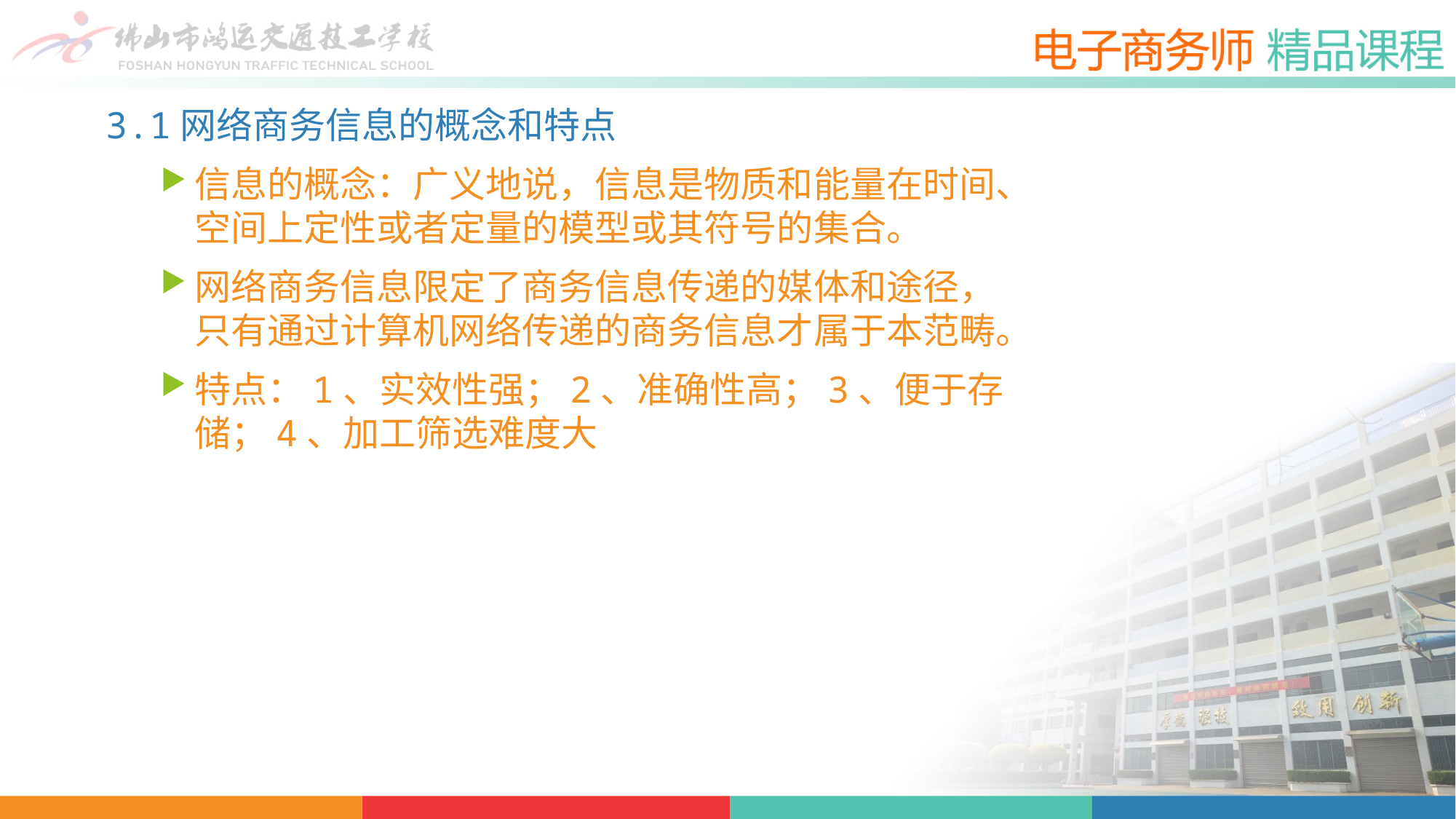

3.1网络商务信息的概念和特点
信息的概念：广义地说，信息是物质和能量在时间、空间上定性或者定量的模型或其符号的集合。
网络商务信息限定了商务信息传递的媒体和途径，只有通过计算机网络传递的商务信息才属于本范畴。
特点：1、实效性强；2、准确性高；3、便于存储；4、加工筛选难度大